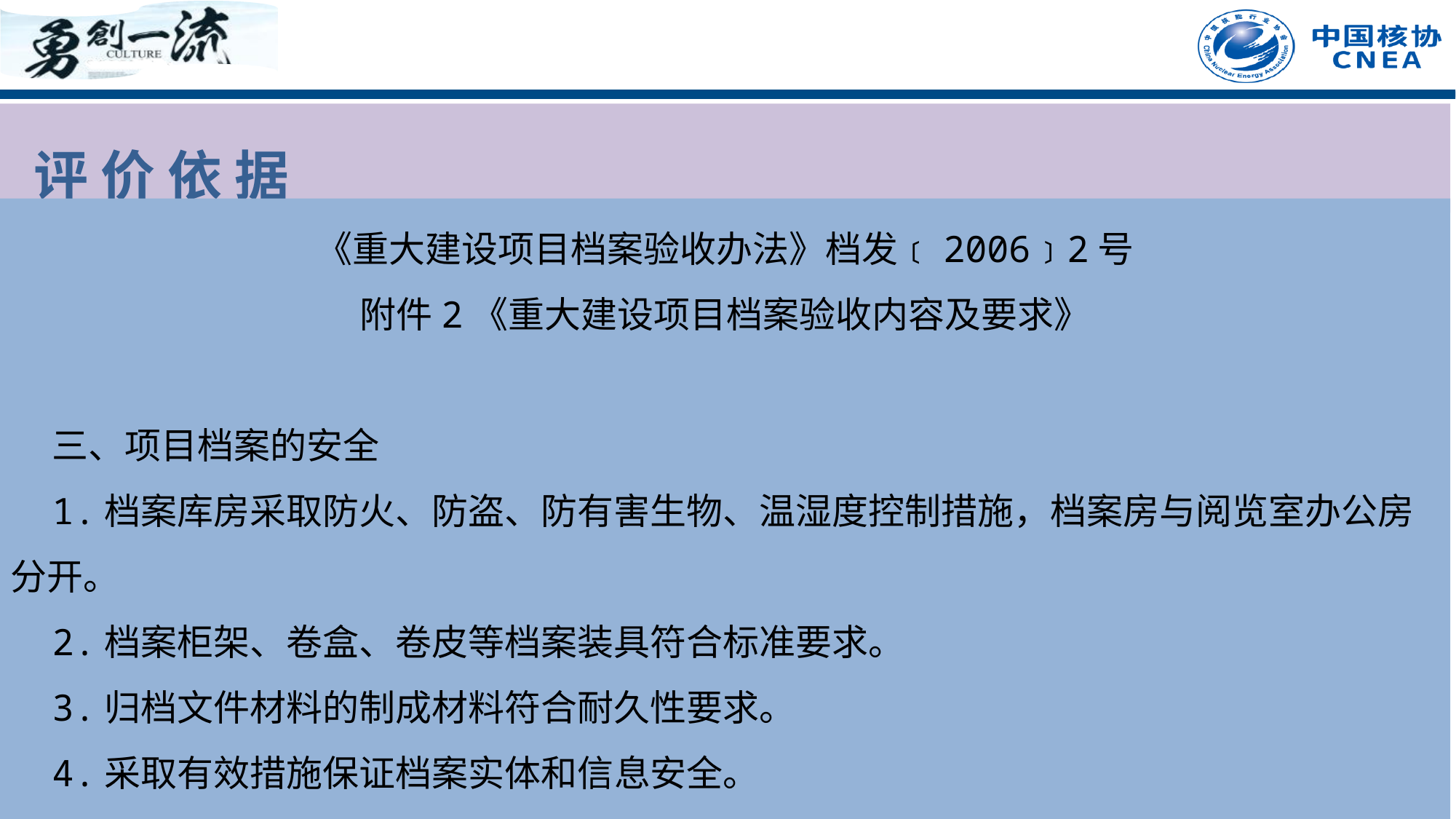

评 价 依 据
《重大建设项目档案验收办法》档发﹝2006﹞2号
附件2《重大建设项目档案验收内容及要求》
    三、项目档案的安全
    1.档案库房采取防火、防盗、防有害生物、温湿度控制措施，档案房与阅览室办公房分开。
    2.档案柜架、卷盒、卷皮等档案装具符合标准要求。
    3.归档文件材料的制成材料符合耐久性要求。
    4.采取有效措施保证档案实体和信息安全。